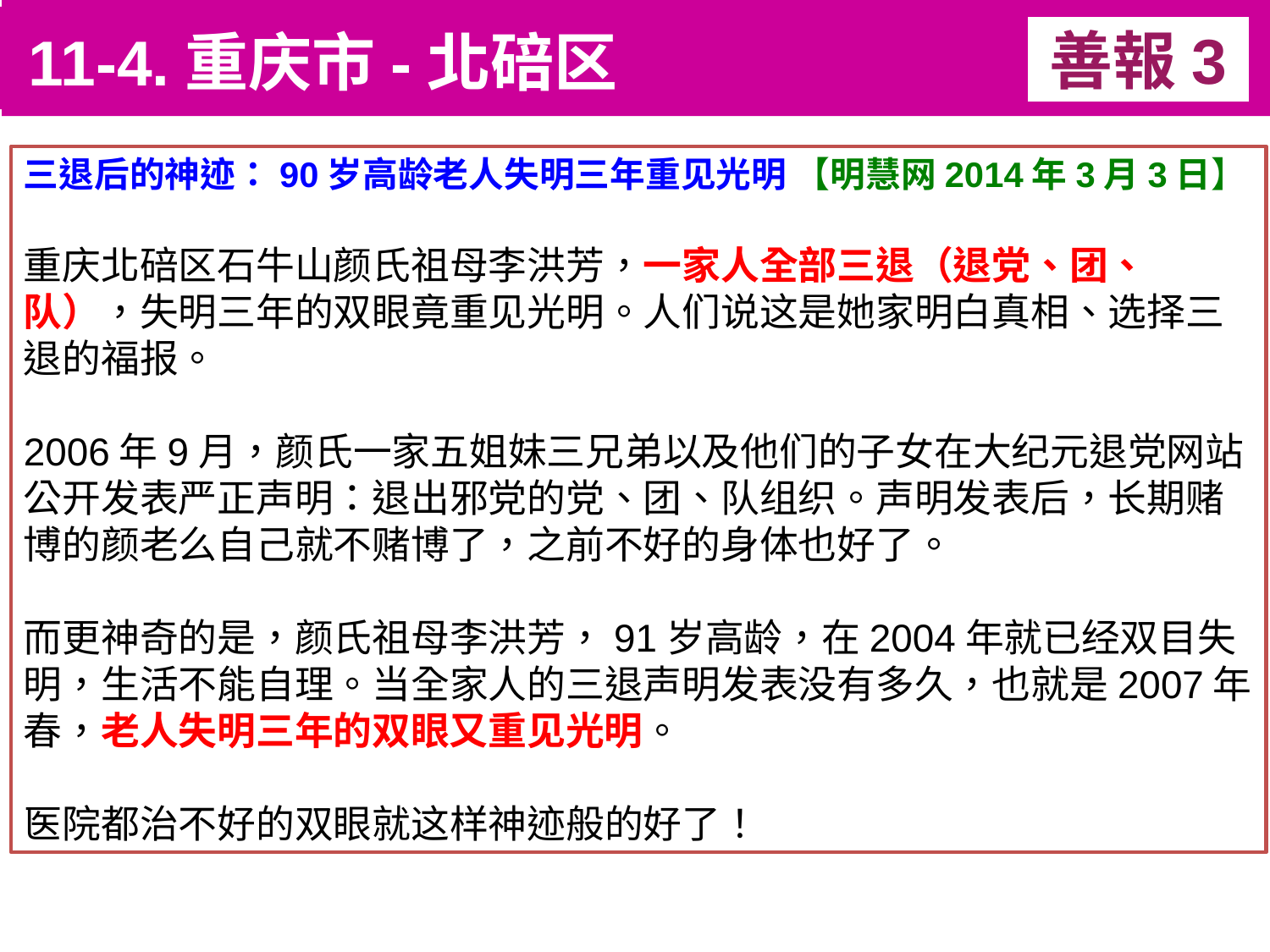

11-4.重庆市-北碚区
善報3
11-3. XX市官員惡報實例
三退后的神迹：90岁高龄老人失明三年重见光明 【明慧网2014年3月3日】

重庆北碚区石牛山颜氏祖母李洪芳，一家人全部三退（退党、团、队），失明三年的双眼竟重见光明。人们说这是她家明白真相、选择三退的福报。

2006年9月，颜氏一家五姐妹三兄弟以及他们的子女在大纪元退党网站公开发表严正声明：退出邪党的党、团、队组织。声明发表后，长期赌博的颜老么自己就不赌博了，之前不好的身体也好了。

而更神奇的是，颜氏祖母李洪芳，91岁高龄，在2004年就已经双目失明，生活不能自理。当全家人的三退声明发表没有多久，也就是2007年春，老人失明三年的双眼又重见光明。

医院都治不好的双眼就这样神迹般的好了！